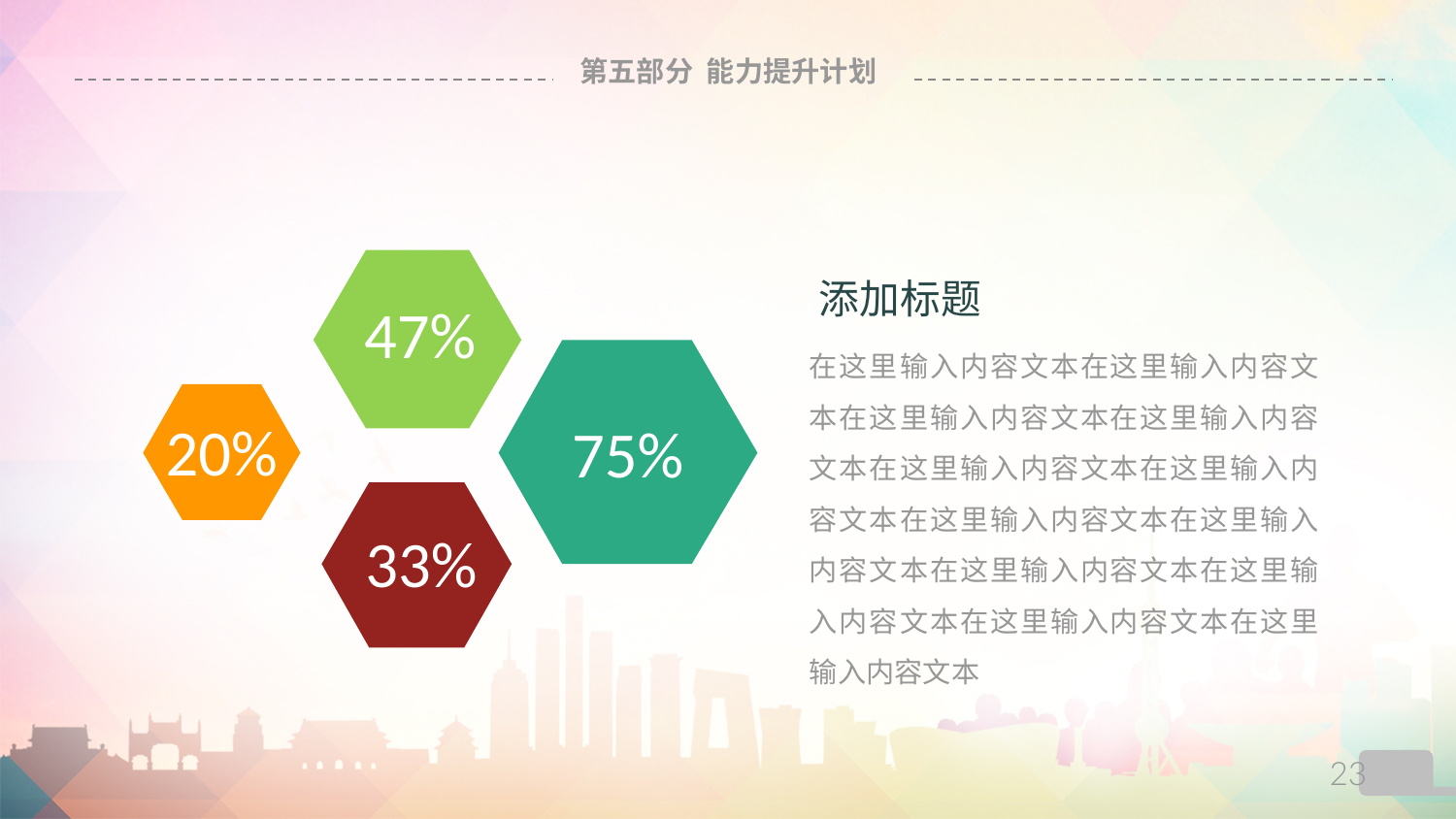

# 第五部分  能力提升计划

添加标题
47%
在这里输入内容文本在这里输入内容文本在这里输入内容文本在这里输入内容文本在这里输入内容文本在这里输入内容文本在这里输入内容文本在这里输入内容文本在这里输入内容文本在这里输入内容文本在这里输入内容文本在这里输入内容文本

20%
75%

33%